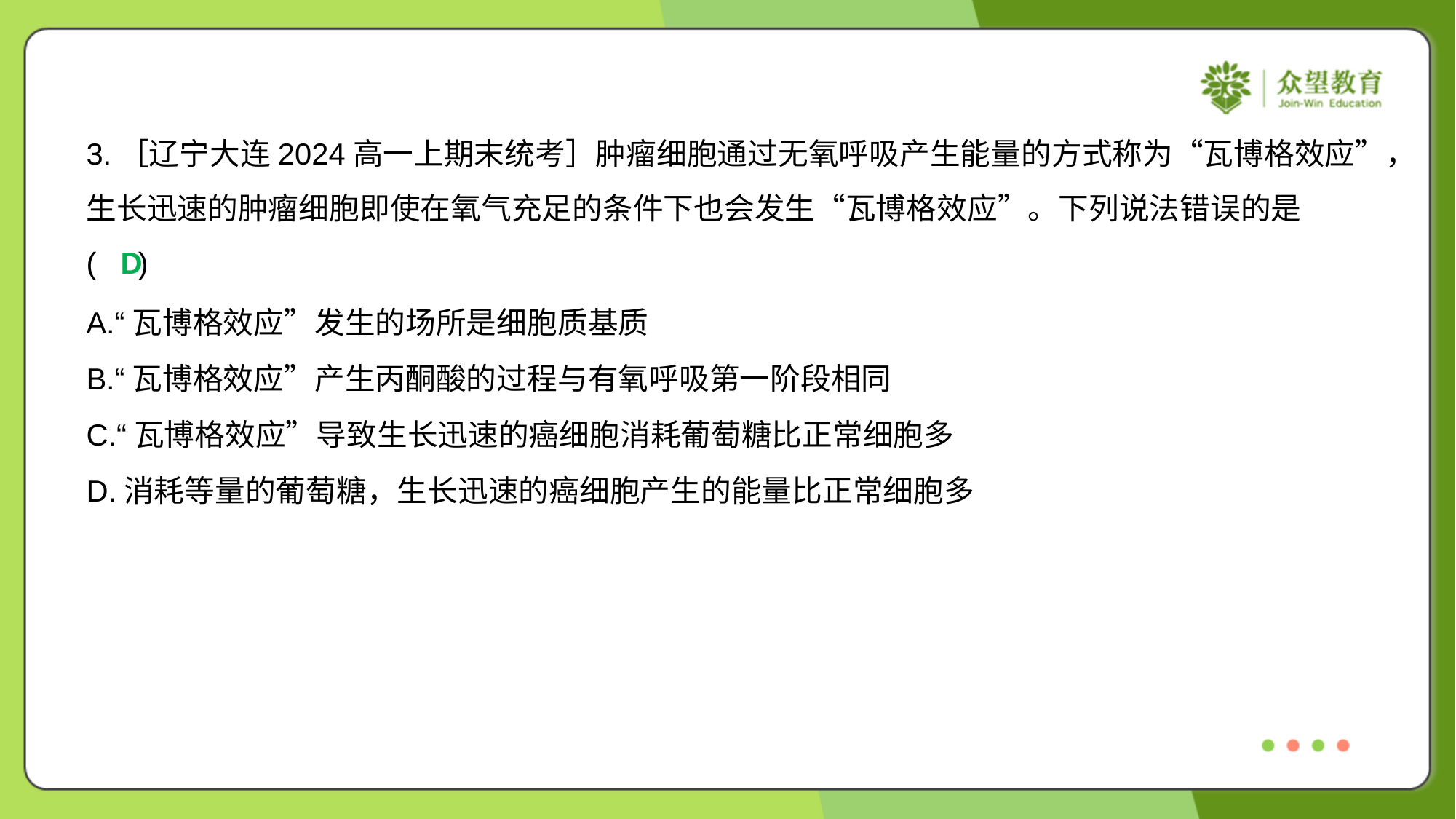

3.［辽宁大连2024高一上期末统考］肿瘤细胞通过无氧呼吸产生能量的方式称为“瓦博格效应”，
生长迅速的肿瘤细胞即使在氧气充足的条件下也会发生“瓦博格效应”。下列说法错误的是
(     )
D
A.“瓦博格效应”发生的场所是细胞质基质
B.“瓦博格效应”产生丙酮酸的过程与有氧呼吸第一阶段相同
C.“瓦博格效应”导致生长迅速的癌细胞消耗葡萄糖比正常细胞多
D.消耗等量的葡萄糖，生长迅速的癌细胞产生的能量比正常细胞多